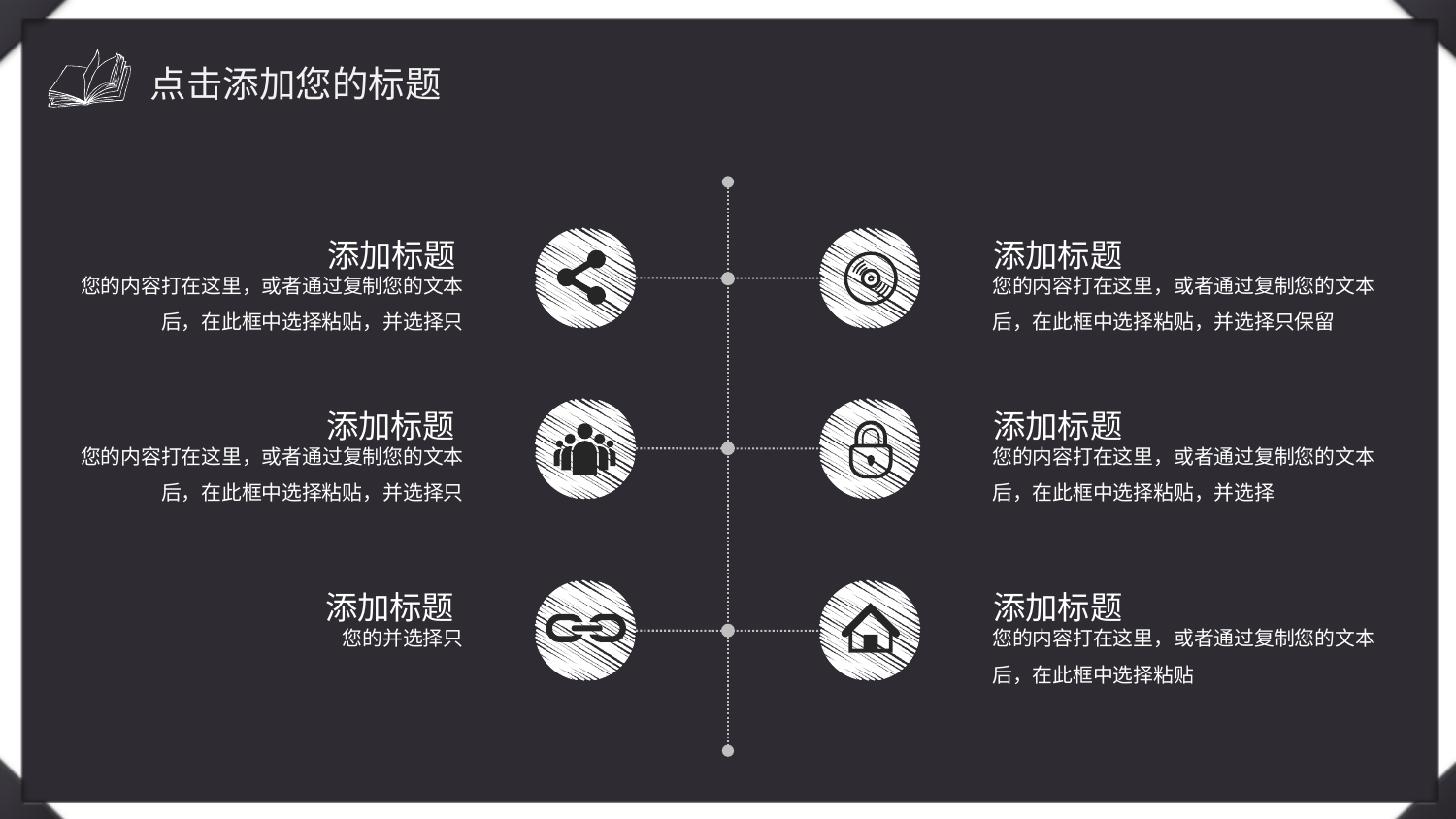

点击添加您的标题

添加标题
您的内容打在这里，或者通过复制您的文本后，在此框中选择粘贴，并选择只
添加标题
您的内容打在这里，或者通过复制您的文本后，在此框中选择粘贴，并选择只保留

添加标题
您的内容打在这里，或者通过复制您的文本后，在此框中选择粘贴，并选择只
添加标题
您的内容打在这里，或者通过复制您的文本后，在此框中选择粘贴，并选择

添加标题
您的并选择只
添加标题
您的内容打在这里，或者通过复制您的文本后，在此框中选择粘贴